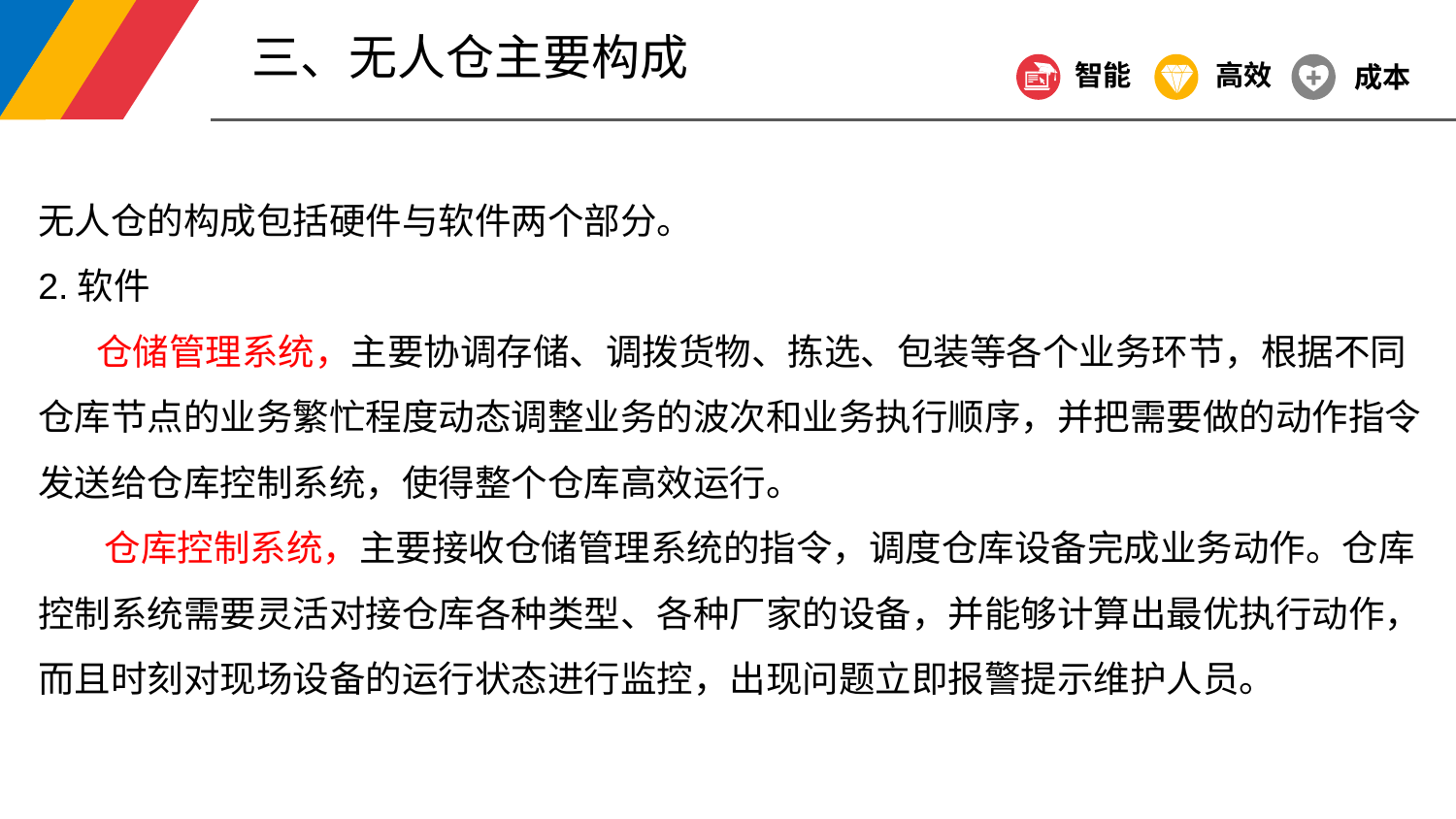

三、无人仓主要构成
智能
高效
成本
无人仓的构成包括硬件与软件两个部分。
2.软件
      仓储管理系统，主要协调存储、调拨货物、拣选、包装等各个业务环节，根据不同仓库节点的业务繁忙程度动态调整业务的波次和业务执行顺序，并把需要做的动作指令发送给仓库控制系统，使得整个仓库高效运行。
       仓库控制系统，主要接收仓储管理系统的指令，调度仓库设备完成业务动作。仓库控制系统需要灵活对接仓库各种类型、各种厂家的设备，并能够计算出最优执行动作，而且时刻对现场设备的运行状态进行监控，出现问题立即报警提示维护人员。